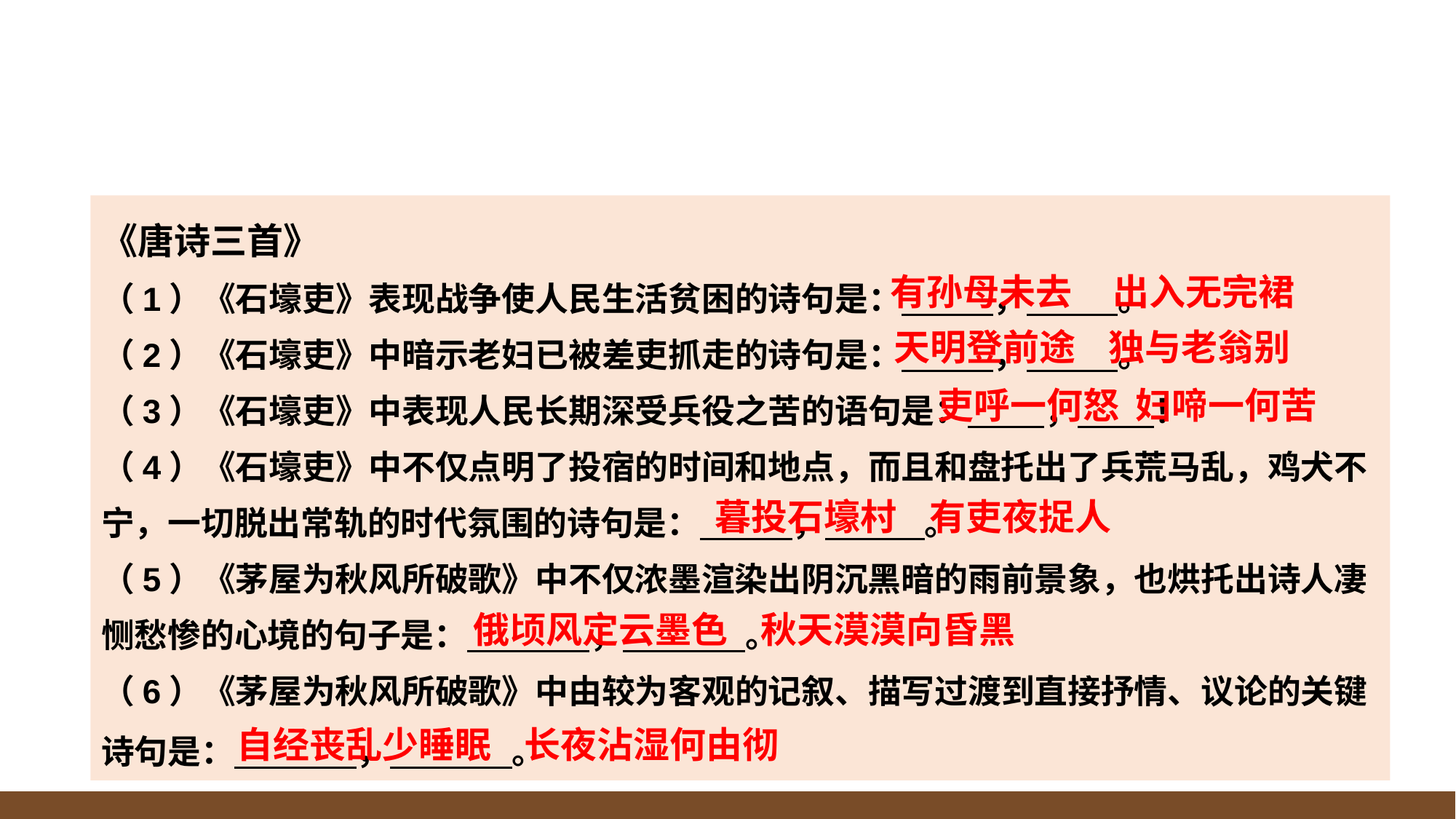

《唐诗三首》
（1）《石壕吏》表现战争使人民生活贫困的诗句是：            ，            。
（2）《石壕吏》中暗示老妇已被差吏抓走的诗句是：            ，            。
（3）《石壕吏》中表现人民长期深受兵役之苦的语句是：          ，          ！
（4）《石壕吏》中不仅点明了投宿的时间和地点，而且和盘托出了兵荒马乱，鸡犬不宁，一切脱出常轨的时代氛围的诗句是：            ，             。
（5）《茅屋为秋风所破歌》中不仅浓墨渲染出阴沉黑暗的雨前景象，也烘托出诗人凄恻愁惨的心境的句子是：                ，                。
（6）《茅屋为秋风所破歌》中由较为客观的记叙、描写过渡到直接抒情、议论的关键诗句是：                ，                。
有孙母未去     出入无完裙
天明登前途    独与老翁别
吏呼一何怒  妇啼一何苦
暮投石壕村    有吏夜捉人
俄顷风定云墨色    秋天漠漠向昏黑
自经丧乱少睡眠    长夜沾湿何由彻